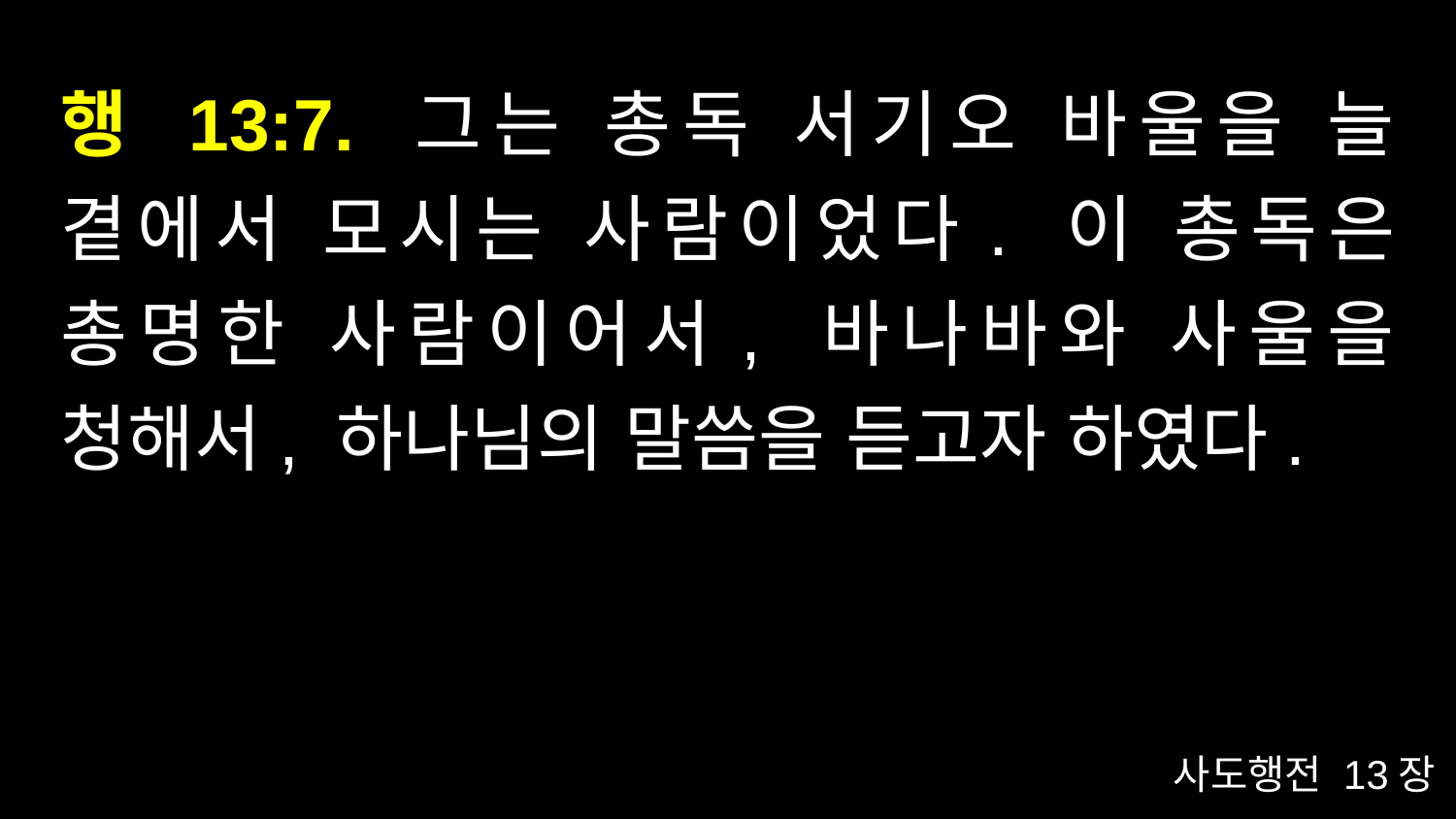

# 행 13:7. 그는 총독 서기오 바울을 늘 곁에서 모시는 사람이었다. 이 총독은 총명한 사람이어서, 바나바와 사울을 청해서, 하나님의 말씀을 듣고자 하였다.
사도행전 13장